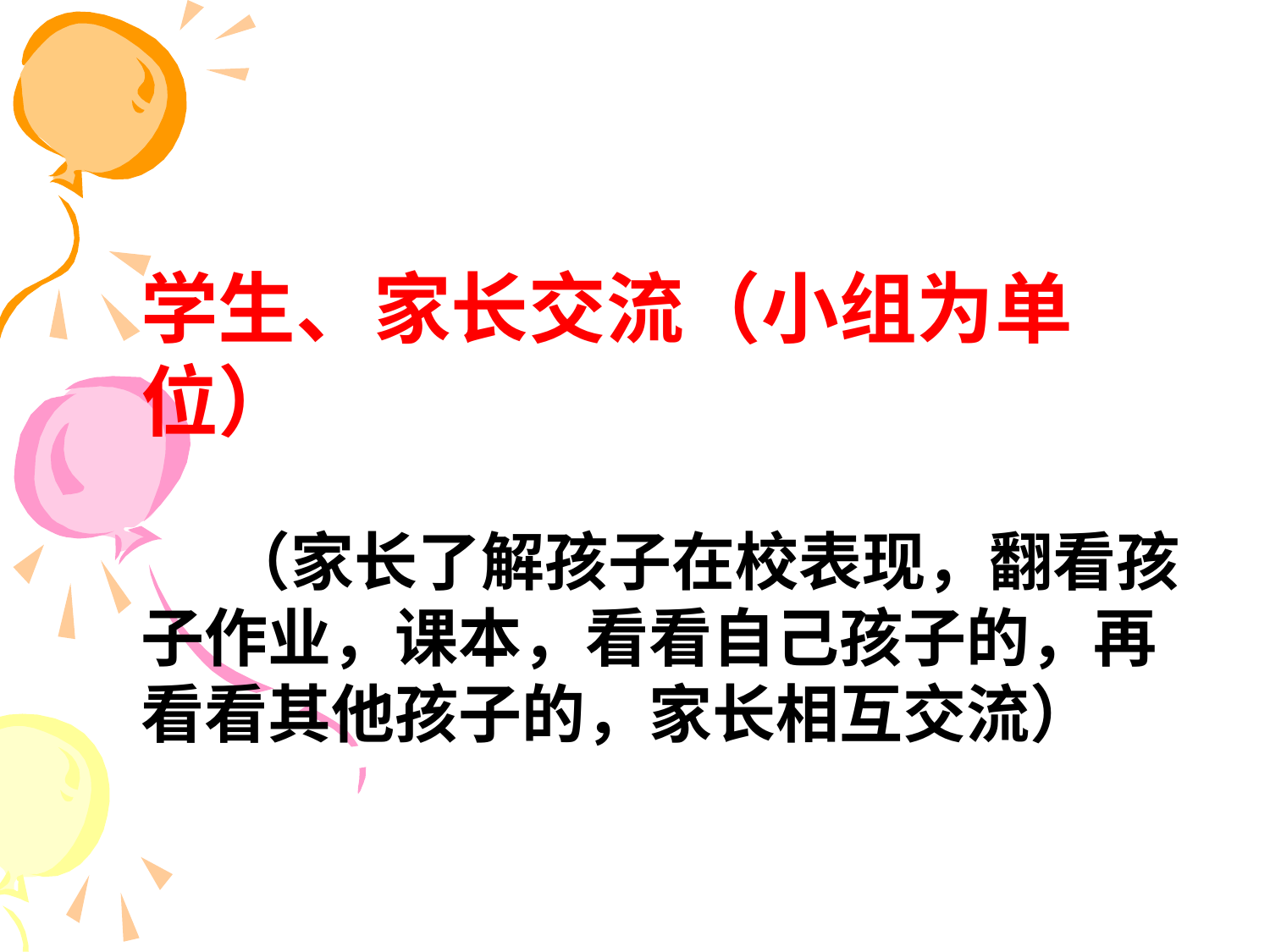

学生、家长交流（小组为单位）

     （家长了解孩子在校表现，翻看孩子作业，课本，看看自己孩子的，再看看其他孩子的，家长相互交流）